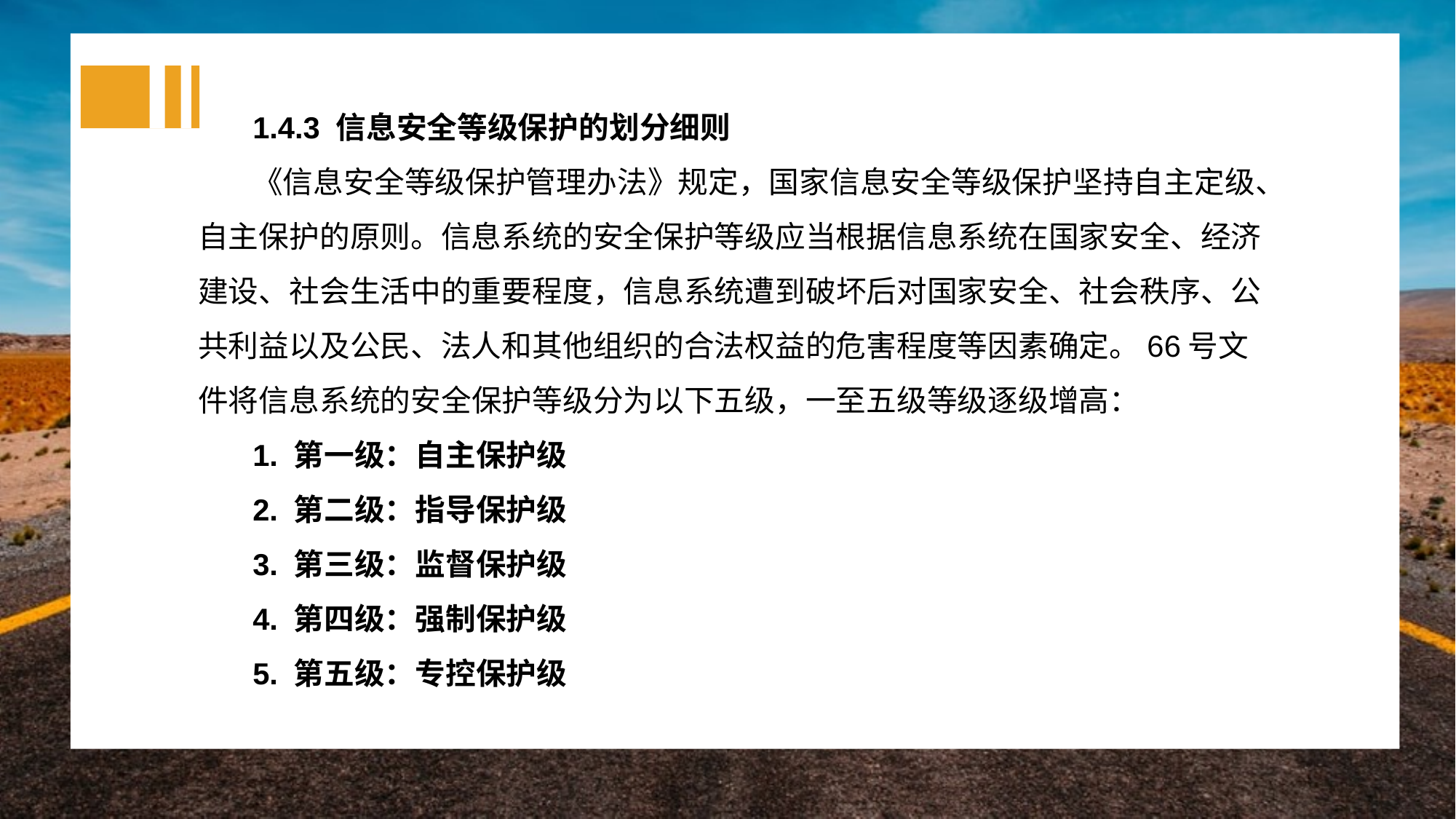

1.4.3 信息安全等级保护的划分细则
《信息安全等级保护管理办法》规定，国家信息安全等级保护坚持自主定级、自主保护的原则。信息系统的安全保护等级应当根据信息系统在国家安全、经济建设、社会生活中的重要程度，信息系统遭到破坏后对国家安全、社会秩序、公共利益以及公民、法人和其他组织的合法权益的危害程度等因素确定。66号文件将信息系统的安全保护等级分为以下五级，一至五级等级逐级增高：
1. 第一级：自主保护级
2. 第二级：指导保护级
3. 第三级：监督保护级
4. 第四级：强制保护级
5. 第五级：专控保护级